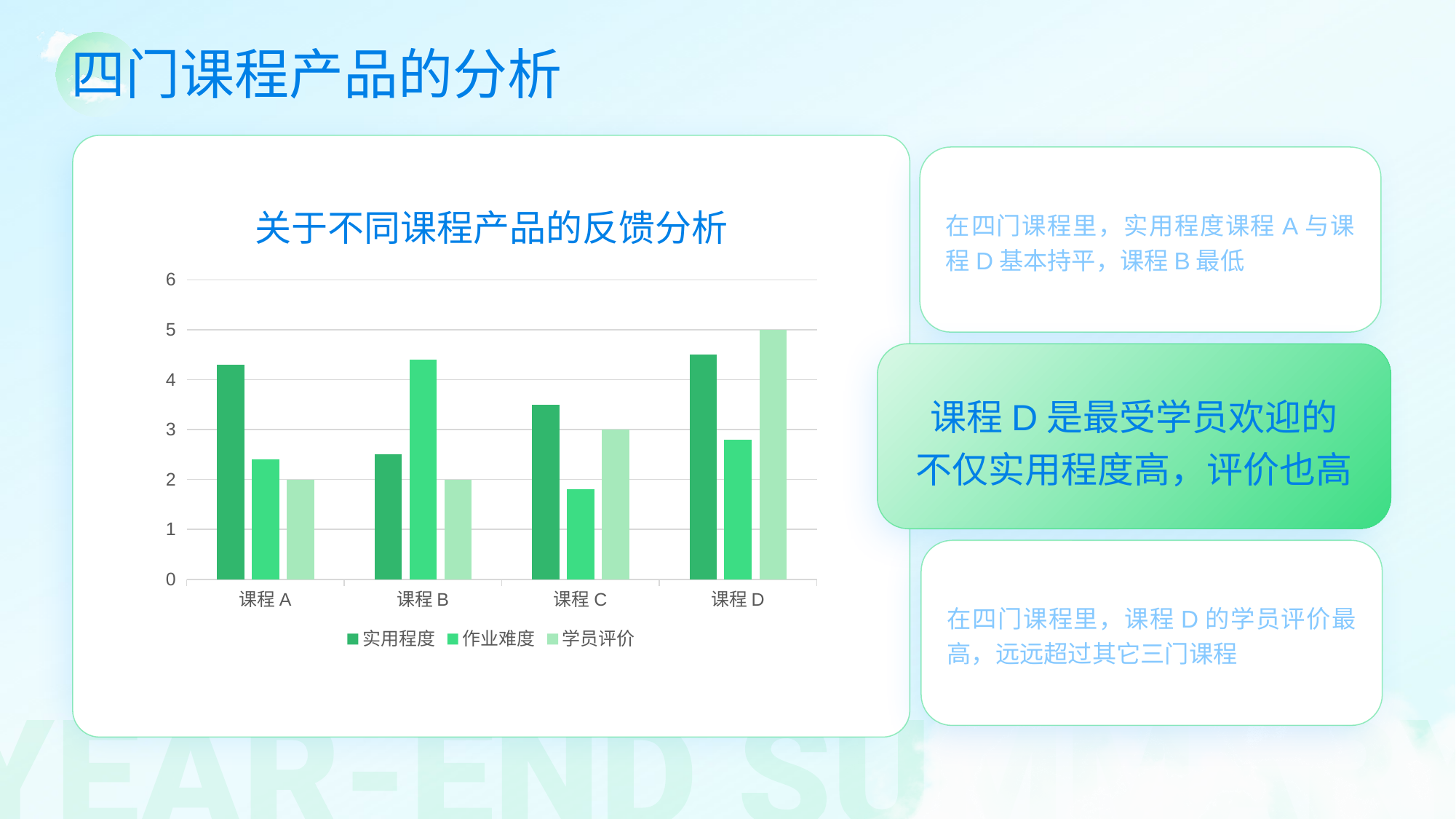

四门课程产品的分析

在四门课程里，实用程度课程A与课程D基本持平，课程B最低
关于不同课程产品的反馈分析

### Chart

| Category | 实用程度 | 作业难度 | 学员评价 |
|---|---|---|---|
| 课程A | 4.3 | 2.4 | 2.0 |
| 课程B | 2.5 | 4.4 | 2.0 |
| 课程C | 3.5 | 1.8 | 3.0 |
| 课程D | 4.5 | 2.8 | 5.0 |
课程D是最受学员欢迎的
不仅实用程度高，评价也高

在四门课程里，课程D的学员评价最高，远远超过其它三门课程